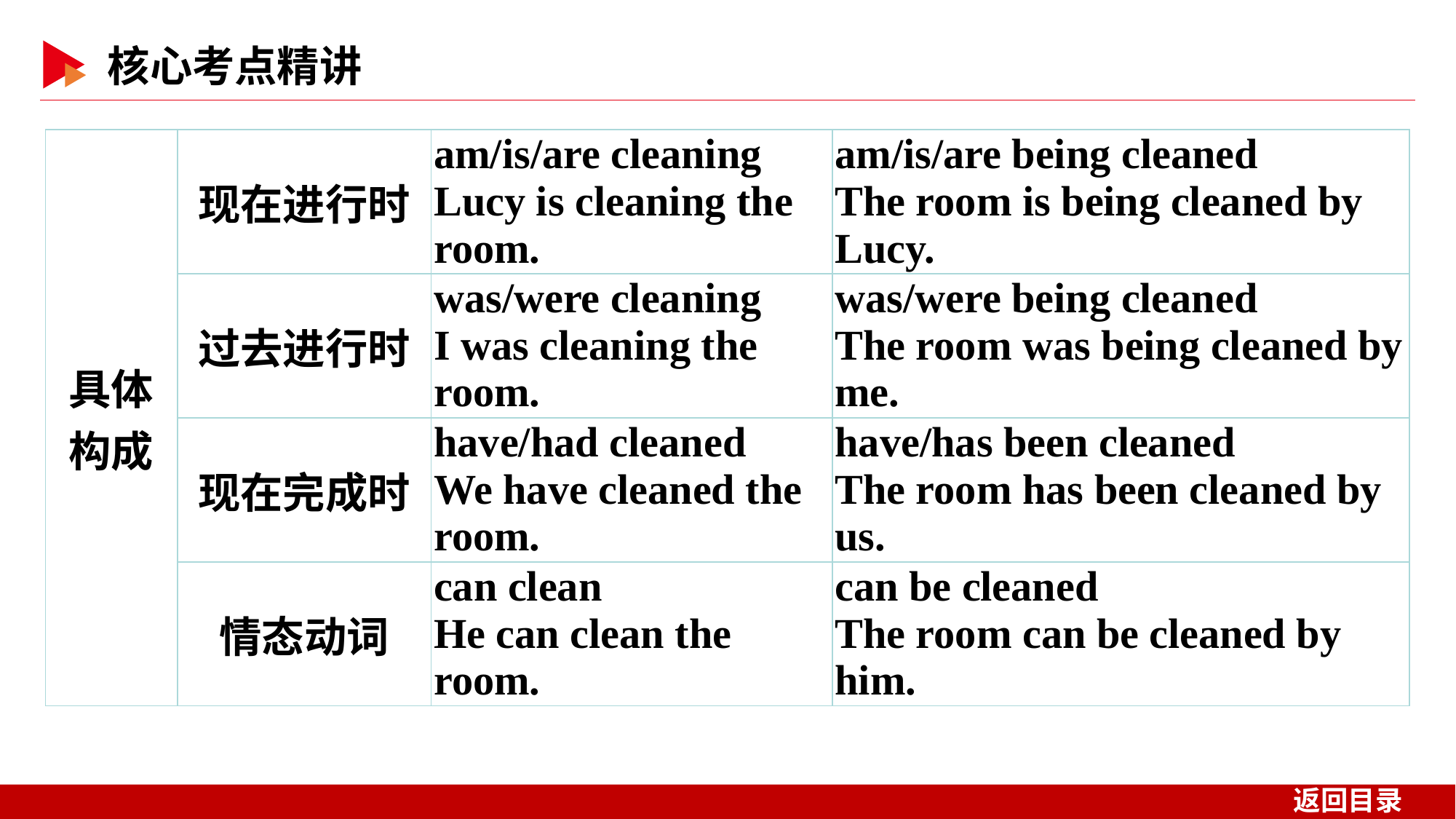

| 具体 构成 | 现在进行时 | am/is/are cleaning Lucy is cleaning the room. | am/is/are being cleaned The room is being cleaned by Lucy. |
| --- | --- | --- | --- |
|  | 过去进行时 | was/were cleaning I was cleaning the room. | was/were being cleaned The room was being cleaned by me. |
|  | 现在完成时 | have/had cleaned We have cleaned the room. | have/has been cleaned The room has been cleaned by us. |
|  | 情态动词 | can clean He can clean the room. | can be cleaned The room can be cleaned by him. |